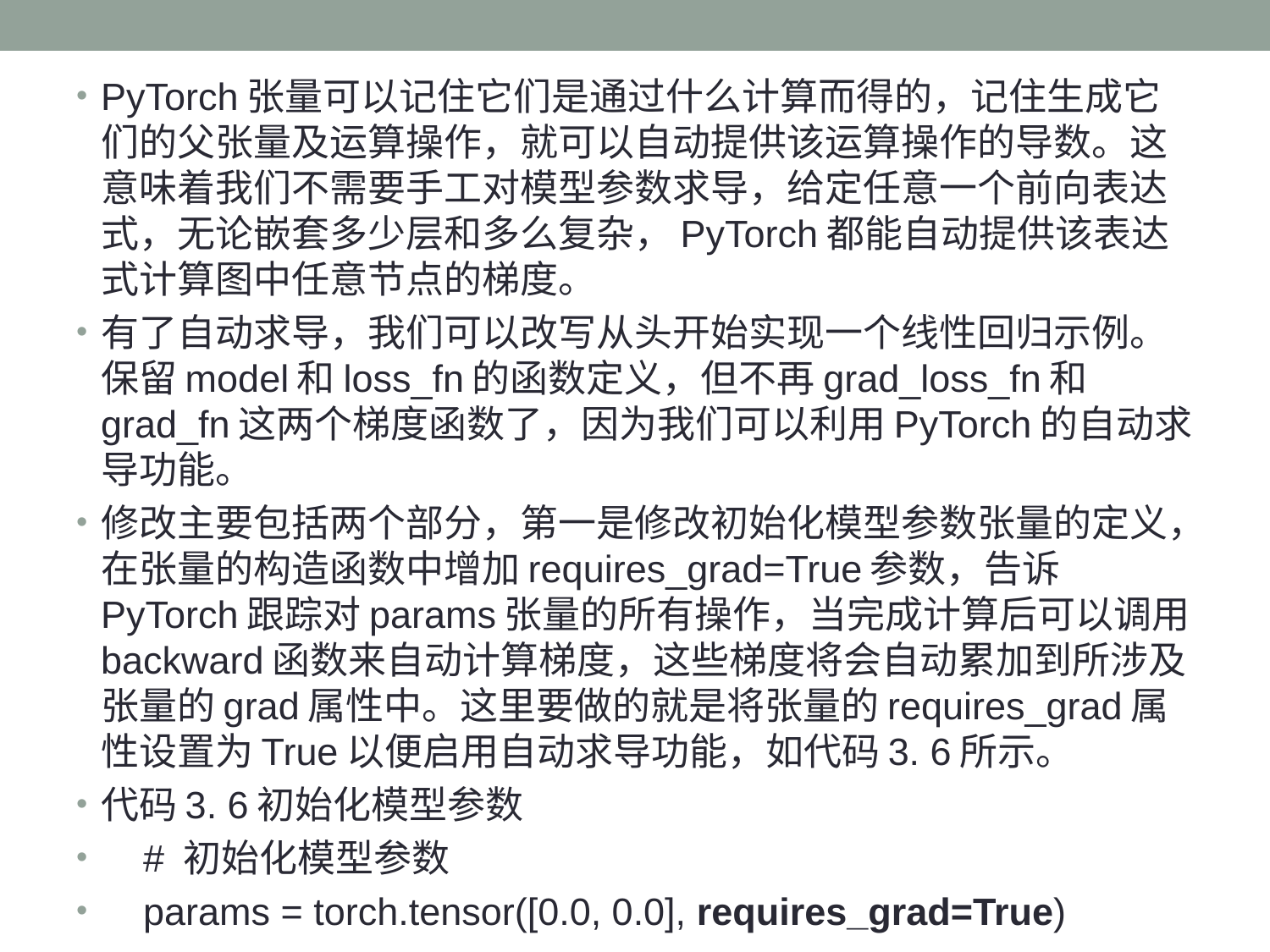

PyTorch张量可以记住它们是通过什么计算而得的，记住生成它们的父张量及运算操作，就可以自动提供该运算操作的导数。这意味着我们不需要手工对模型参数求导，给定任意一个前向表达式，无论嵌套多少层和多么复杂，PyTorch都能自动提供该表达式计算图中任意节点的梯度。
有了自动求导，我们可以改写从头开始实现一个线性回归示例。保留model和loss_fn的函数定义，但不再grad_loss_fn和grad_fn这两个梯度函数了，因为我们可以利用PyTorch的自动求导功能。
修改主要包括两个部分，第一是修改初始化模型参数张量的定义，在张量的构造函数中增加requires_grad=True参数，告诉PyTorch跟踪对params张量的所有操作，当完成计算后可以调用backward函数来自动计算梯度，这些梯度将会自动累加到所涉及张量的grad属性中。这里要做的就是将张量的requires_grad属性设置为True以便启用自动求导功能，如代码3. 6所示。
代码3. 6初始化模型参数
    # 初始化模型参数
    params = torch.tensor([0.0, 0.0], requires_grad=True)